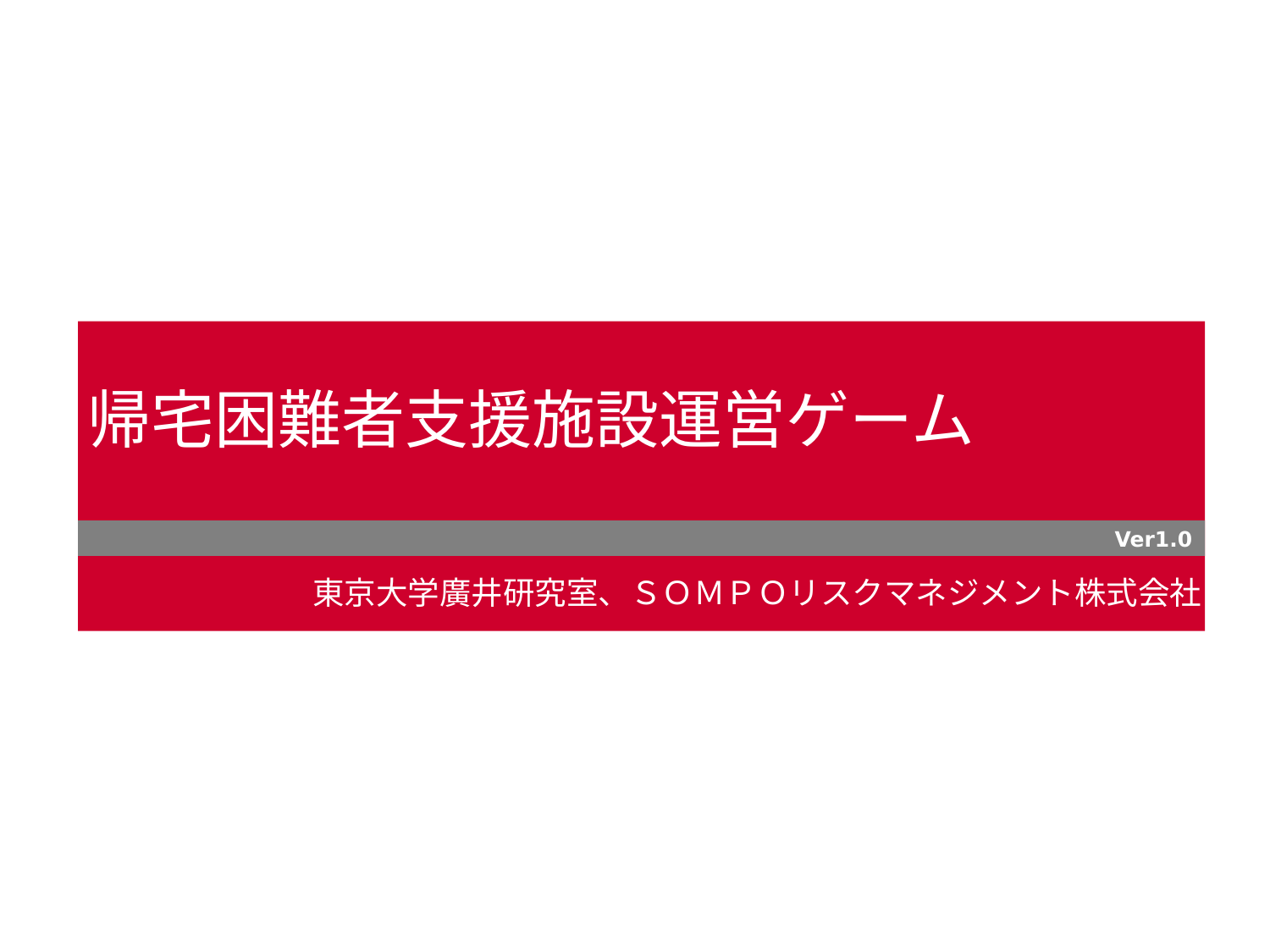

帰宅困難者支援施設運営ゲーム
Ver1.0

東京大学廣井研究室、ＳＯＭＰＯリスクマネジメント株式会社